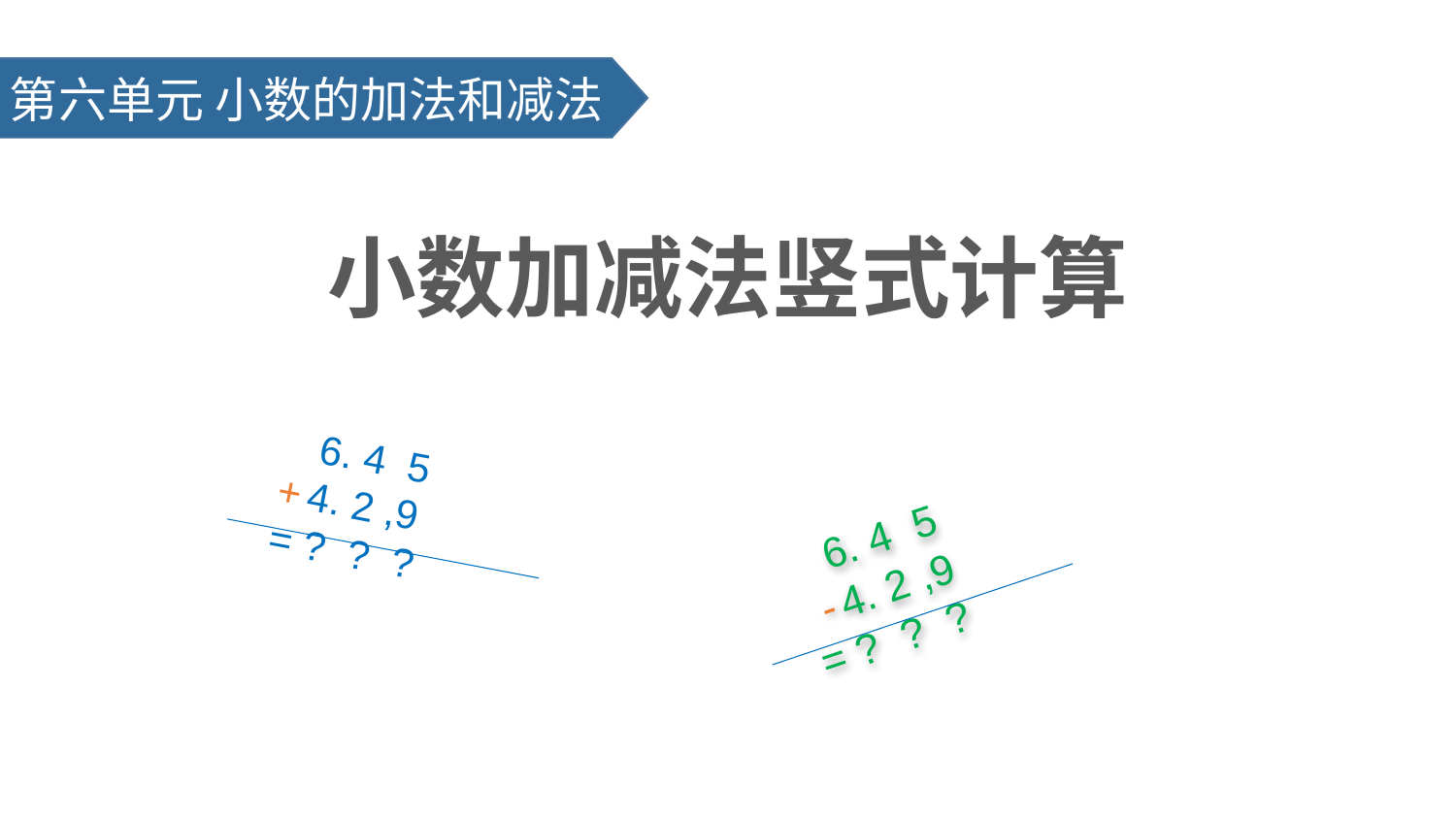

第六单元 小数的加法和减法
小数加减法竖式计算
       6. 4  5
    + 4. 2 ,9
    = ?  ?  ?

       6. 4  5
         - 4. 2 ,9
    = ?  ?  ?